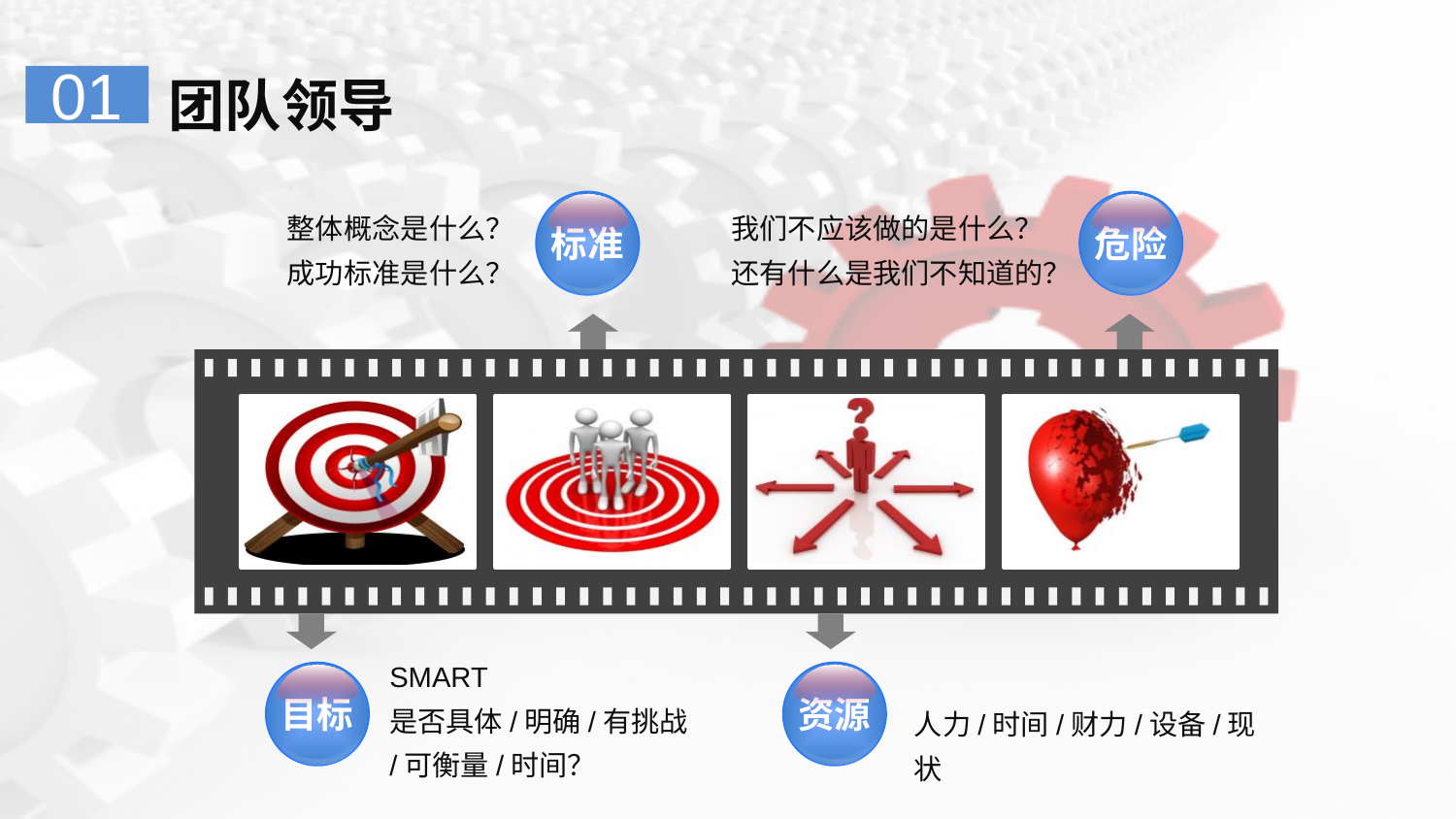

团队领导
01
标准

危险

整体概念是什么？
成功标准是什么？
我们不应该做的是什么？
还有什么是我们不知道的？

SMART
是否具体/明确/有挑战/可衡量/时间？
目标

资源

人力/时间/财力/设备/现状